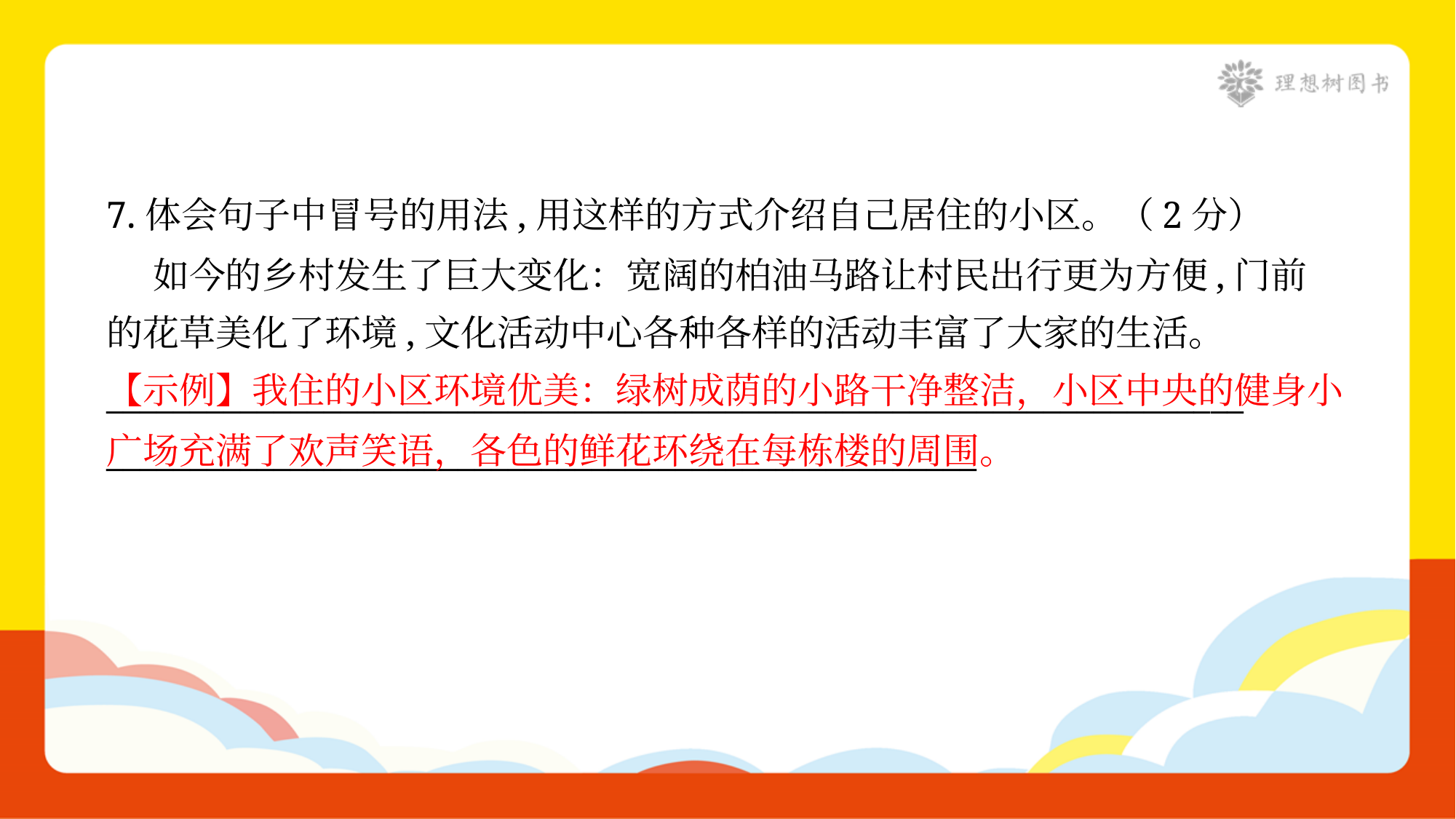

7.体会句子中冒号的用法,用这样的方式介绍自己居住的小区。（2分）
    如今的乡村发生了巨大变化：宽阔的柏油马路让村民出行更为方便,门前
的花草美化了环境,文化活动中心各种各样的活动丰富了大家的生活。
【示例】我住的小区环境优美：绿树成荫的小路干净整洁，小区中央的健身小广场充满了欢声笑语，各色的鲜花环绕在每栋楼的周围。
____________________________________________________________________
____________________________________________________